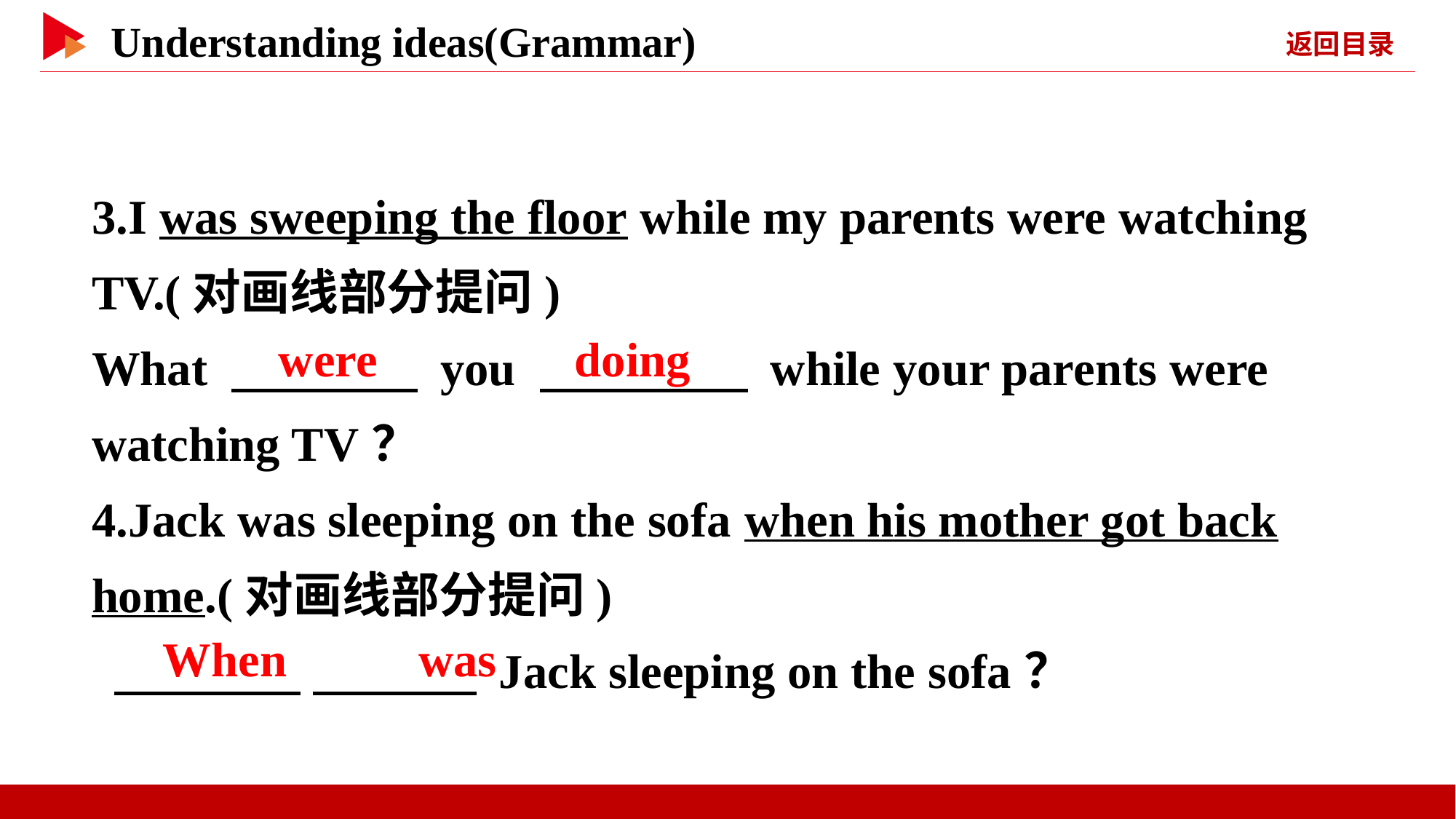

3.I was sweeping the floor while my parents were watching TV.(对画线部分提问)
What 　        　 you 　          　 while your parents were watching TV？
4.Jack was sleeping on the sofa when his mother got back home.(对画线部分提问)
 　        　 　      　 Jack sleeping on the sofa？
　were
　doing
　When　 　was